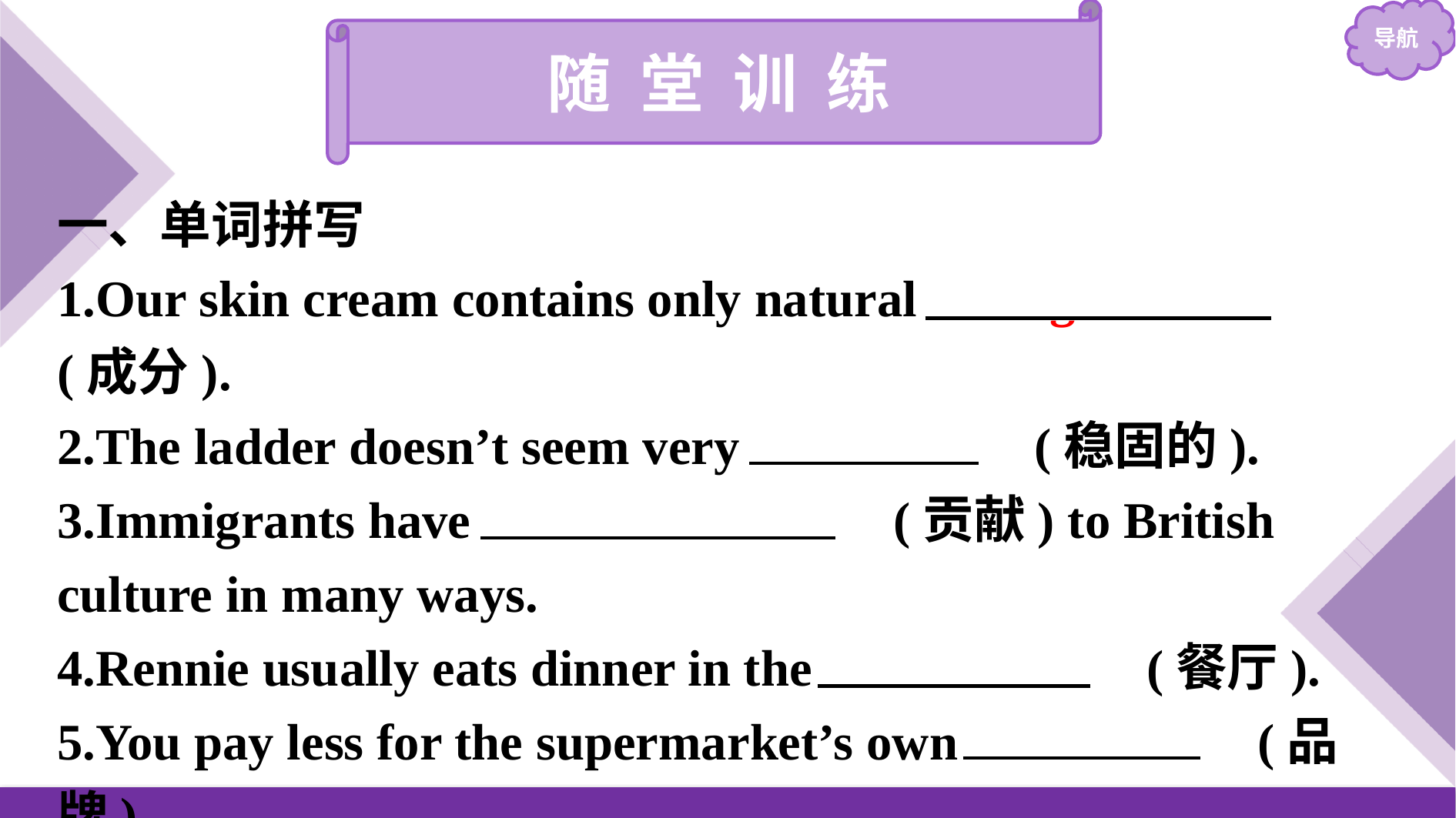

随  堂  训  练
一、单词拼写
1.Our skin cream contains only natural 　ingredients　(成分).
2.The ladder doesn’t seem very 　stable　(稳固的).
3.Immigrants have 　contributed　(贡献) to British culture in many ways.
4.Rennie usually eats dinner in the 　canteen　(餐厅).
5.You pay less for the supermarket’s own 　brand　(品牌).